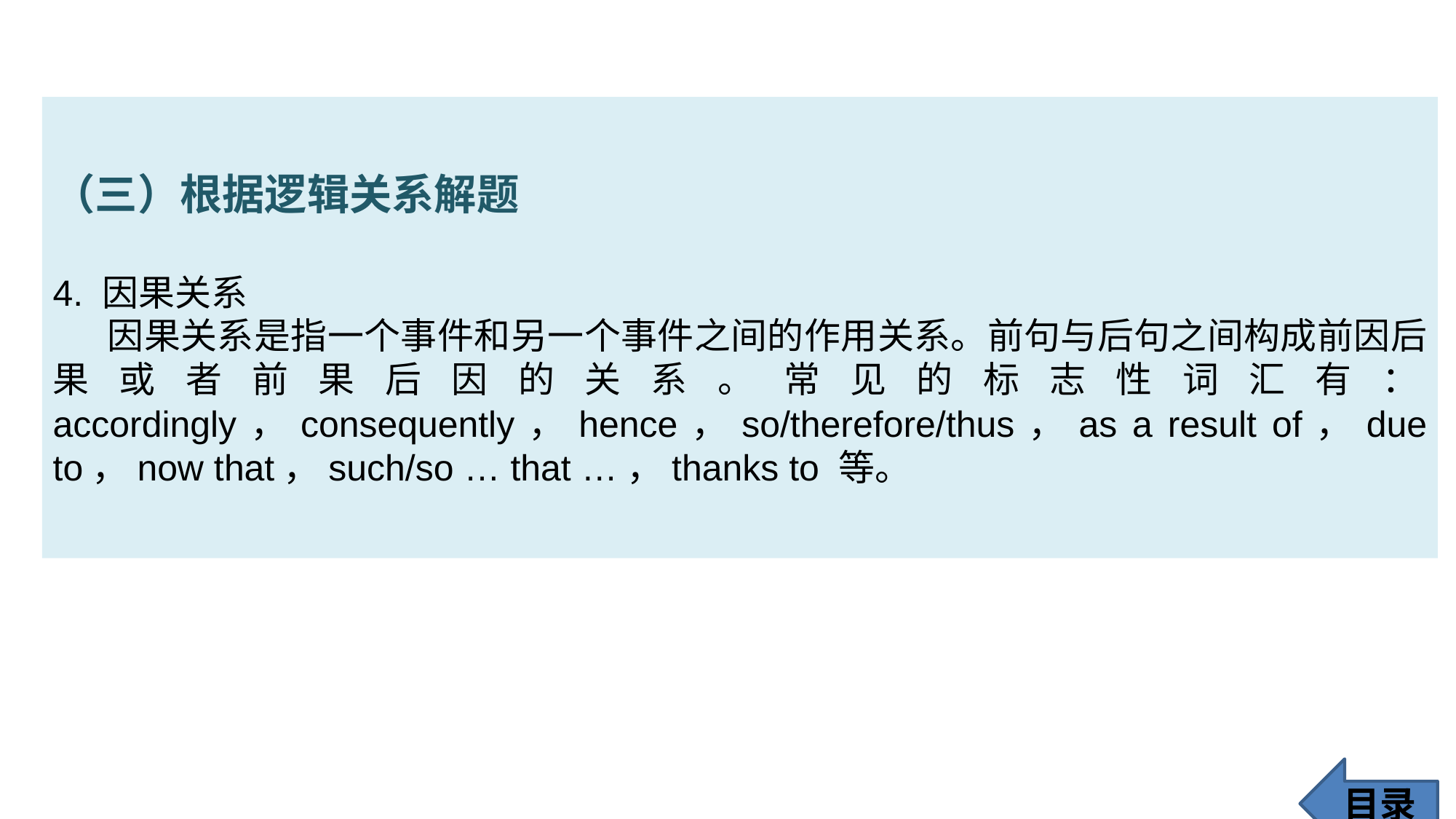

（三）根据逻辑关系解题

4. 因果关系
因果关系是指一个事件和另一个事件之间的作用关系。前句与后句之间构成前因后果或者前果后因的关系。常见的标志性词汇有：accordingly，consequently，hence，so/therefore/thus，as a result of，due to，now that，such/so … that …，thanks to 等。
目录